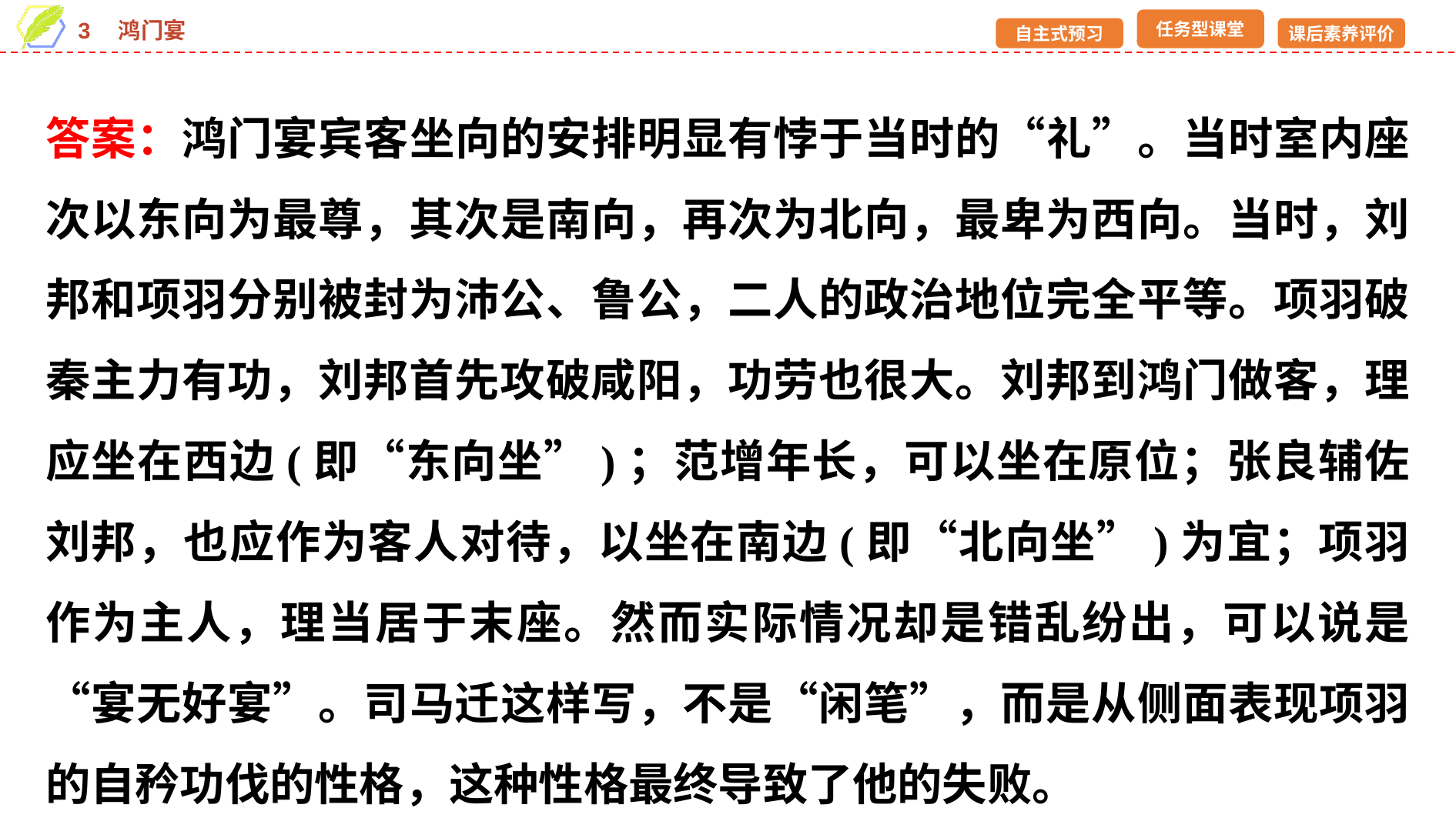

答案：鸿门宴宾客坐向的安排明显有悖于当时的“礼”。当时室内座次以东向为最尊，其次是南向，再次为北向，最卑为西向。当时，刘邦和项羽分别被封为沛公、鲁公，二人的政治地位完全平等。项羽破秦主力有功，刘邦首先攻破咸阳，功劳也很大。刘邦到鸿门做客，理应坐在西边(即“东向坐”)；范增年长，可以坐在原位；张良辅佐刘邦，也应作为客人对待，以坐在南边(即“北向坐”)为宜；项羽作为主人，理当居于末座。然而实际情况却是错乱纷出，可以说是“宴无好宴”。司马迁这样写，不是“闲笔”，而是从侧面表现项羽的自矜功伐的性格，这种性格最终导致了他的失败。